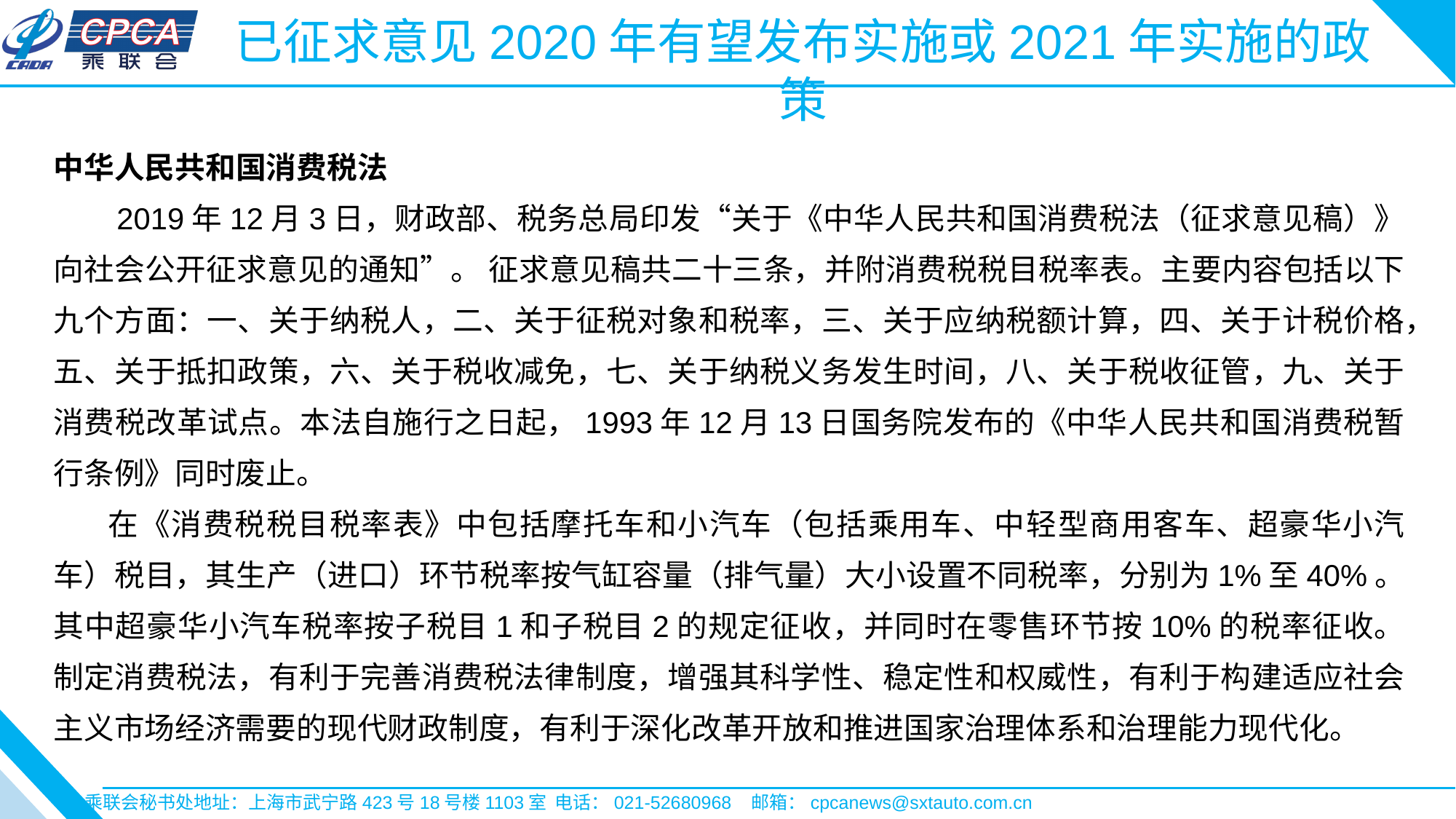

已征求意见2020年有望发布实施或2021年实施的政策
中华人民共和国消费税法
 2019年12月3日，财政部、税务总局印发“关于《中华人民共和国消费税法（征求意见稿）》向社会公开征求意见的通知”。 征求意见稿共二十三条，并附消费税税目税率表。主要内容包括以下九个方面：一、关于纳税人，二、关于征税对象和税率，三、关于应纳税额计算，四、关于计税价格，五、关于抵扣政策，六、关于税收减免，七、关于纳税义务发生时间，八、关于税收征管，九、关于消费税改革试点。本法自施行之日起，1993年12月13日国务院发布的《中华人民共和国消费税暂行条例》同时废止。
在《消费税税目税率表》中包括摩托车和小汽车（包括乘用车、中轻型商用客车、超豪华小汽车）税目，其生产（进口）环节税率按气缸容量（排气量）大小设置不同税率，分别为1%至40%。其中超豪华小汽车税率按子税目1和子税目2的规定征收，并同时在零售环节按10%的税率征收。制定消费税法，有利于完善消费税法律制度，增强其科学性、稳定性和权威性，有利于构建适应社会主义市场经济需要的现代财政制度，有利于深化改革开放和推进国家治理体系和治理能力现代化。